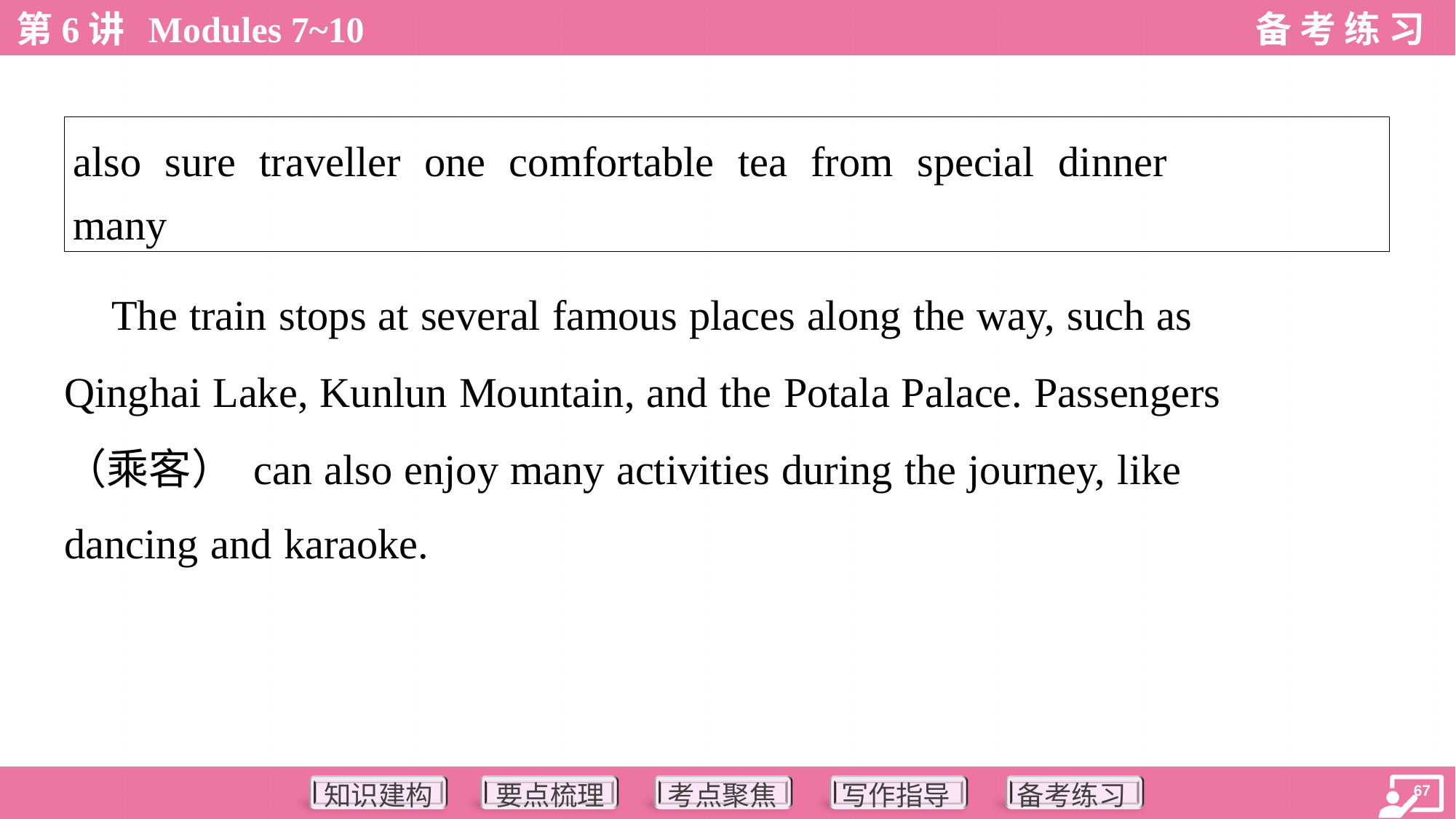

| also sure traveller one comfortable tea from special dinner many |
| --- |
    The train stops at several famous places along the way, such as
Qinghai Lake, Kunlun Mountain, and the Potala Palace. Passengers
（乘客） can also enjoy many activities during the journey, like
dancing and karaoke.